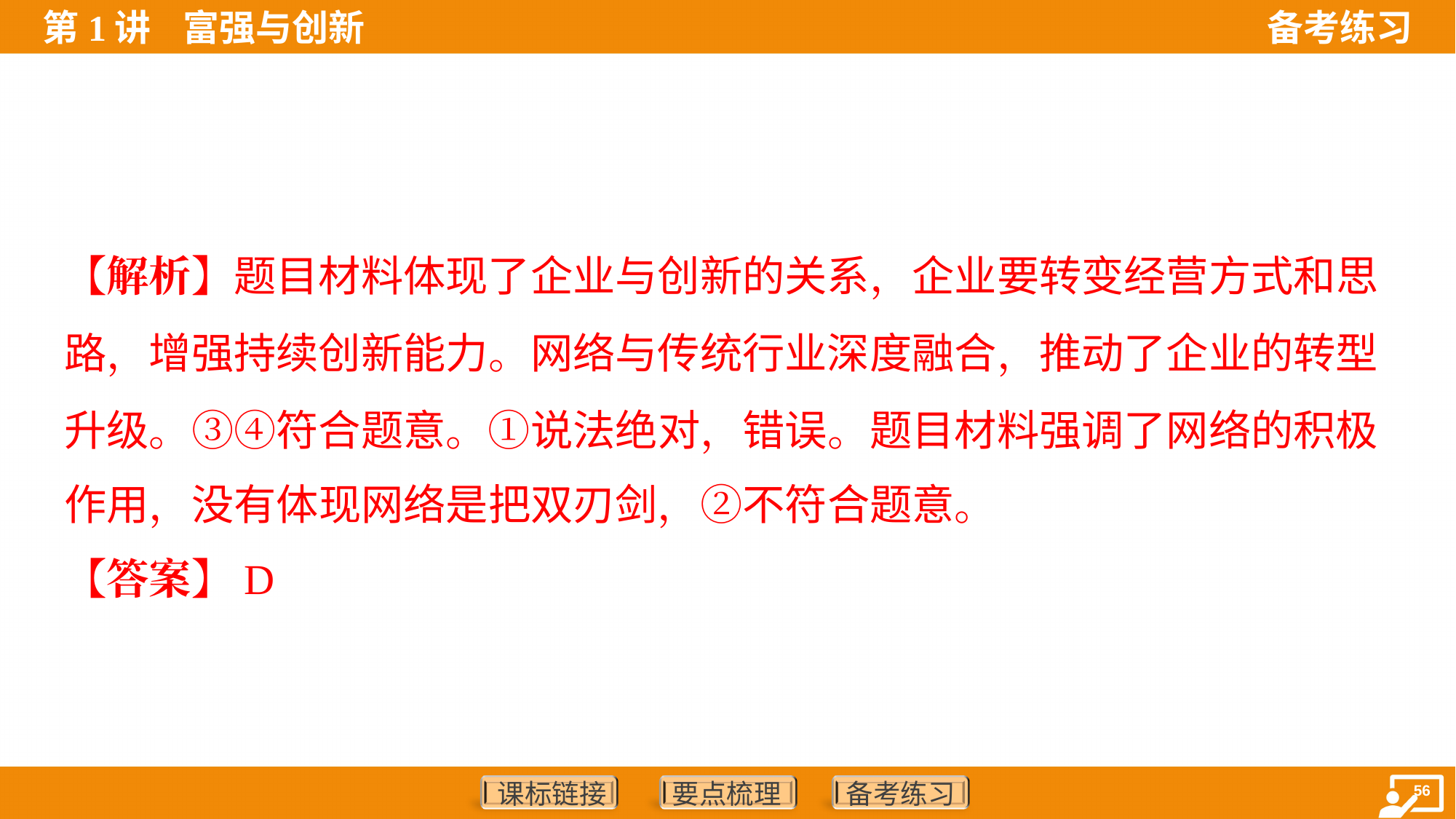

【解析】题目材料体现了企业与创新的关系，企业要转变经营方式和思
路，增强持续创新能力。网络与传统行业深度融合，推动了企业的转型
升级。③④符合题意。①说法绝对，错误。题目材料强调了网络的积极
作用，没有体现网络是把双刃剑，②不符合题意。
【答案】D